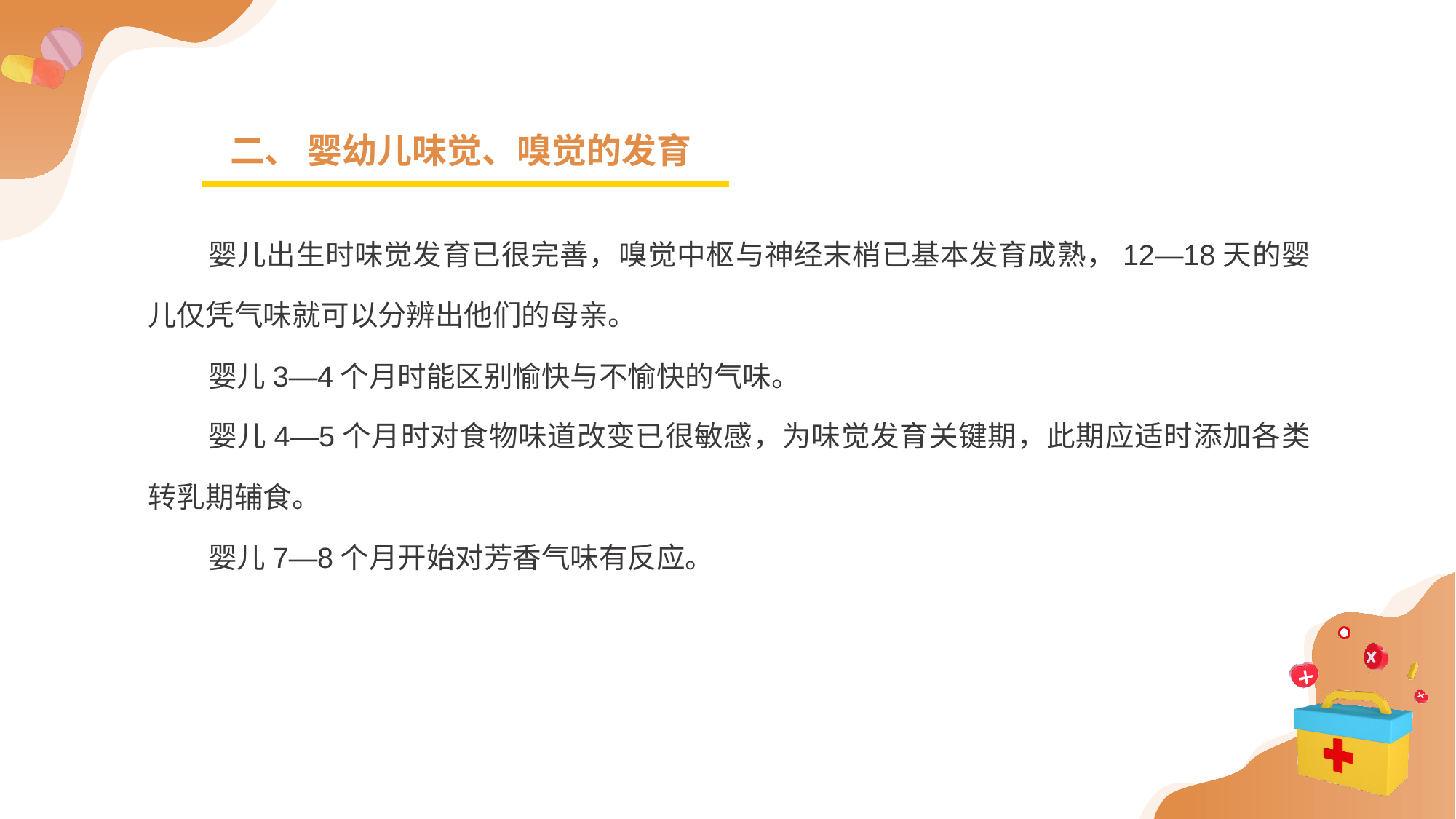

二、 婴幼儿味觉、嗅觉的发育
婴儿出生时味觉发育已很完善，嗅觉中枢与神经末梢已基本发育成熟，12—18天的婴儿仅凭气味就可以分辨出他们的母亲。
婴儿3—4个月时能区别愉快与不愉快的气味。
婴儿4—5个月时对食物味道改变已很敏感，为味觉发育关键期，此期应适时添加各类转乳期辅食。
婴儿7—8个月开始对芳香气味有反应。